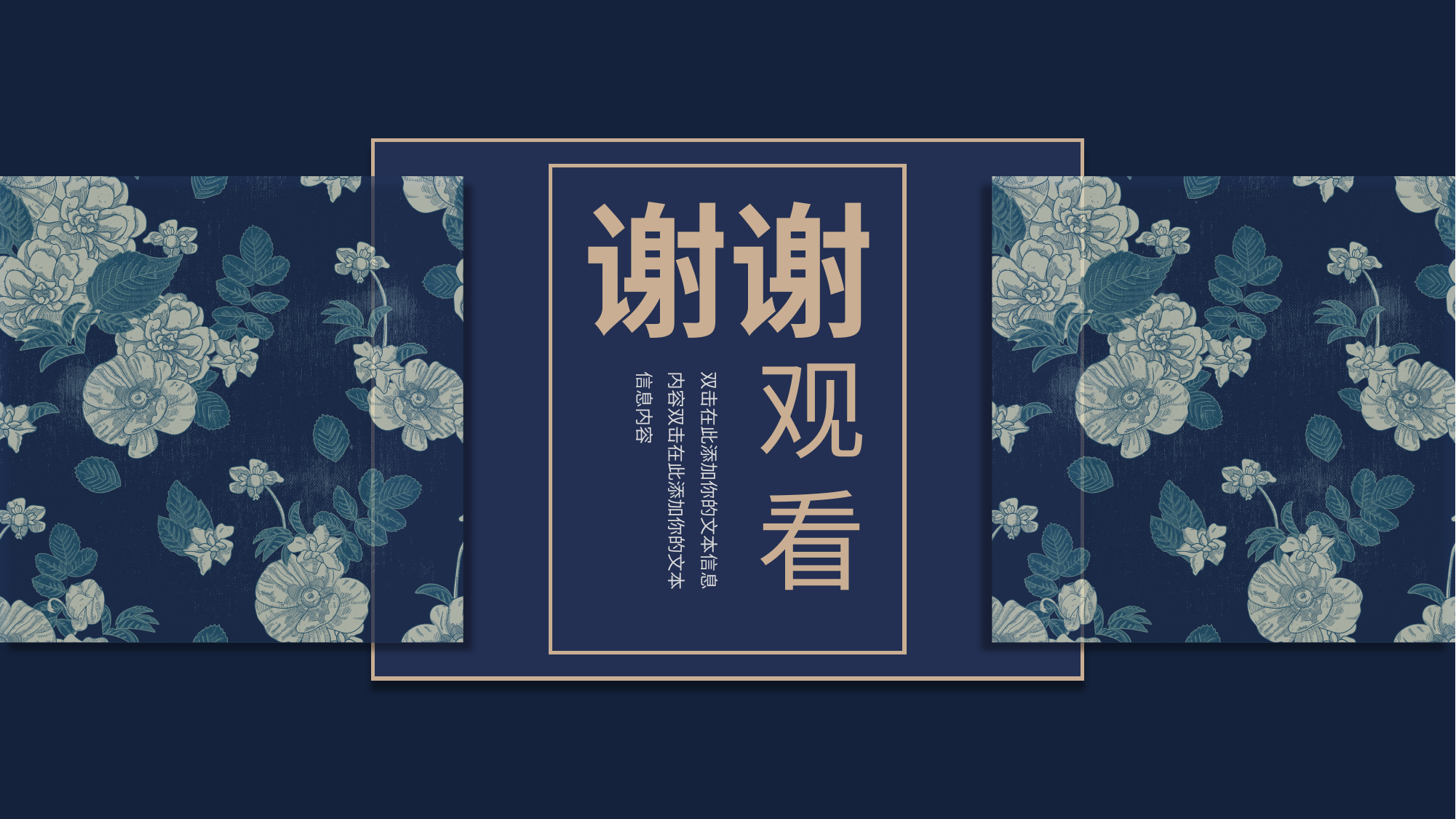

谢谢
观看

双击在此添加你的文本信息内容双击在此添加你的文本信息内容